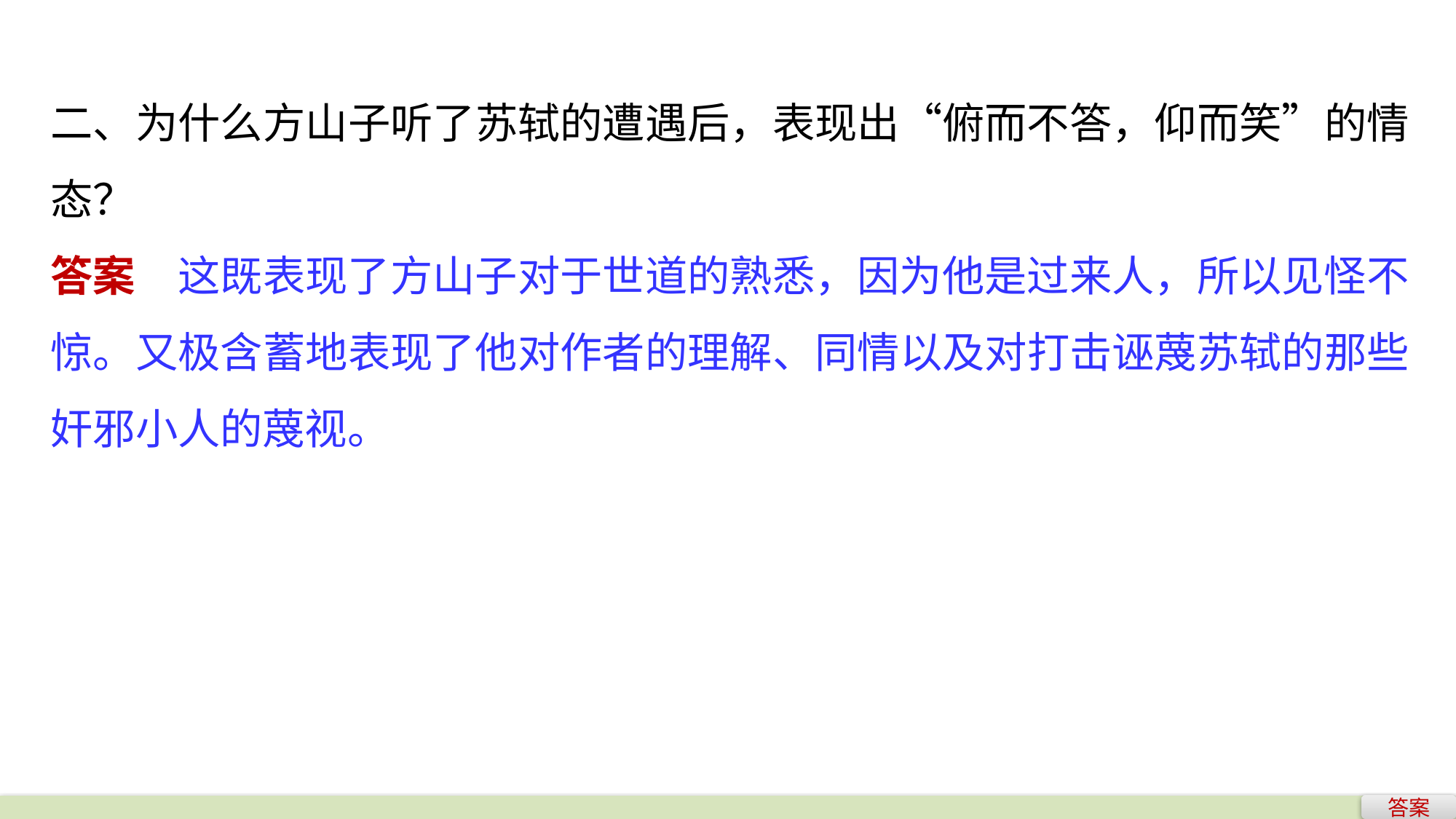

二、为什么方山子听了苏轼的遭遇后，表现出“俯而不答，仰而笑”的情态？
答案　这既表现了方山子对于世道的熟悉，因为他是过来人，所以见怪不惊。又极含蓄地表现了他对作者的理解、同情以及对打击诬蔑苏轼的那些奸邪小人的蔑视。
答案